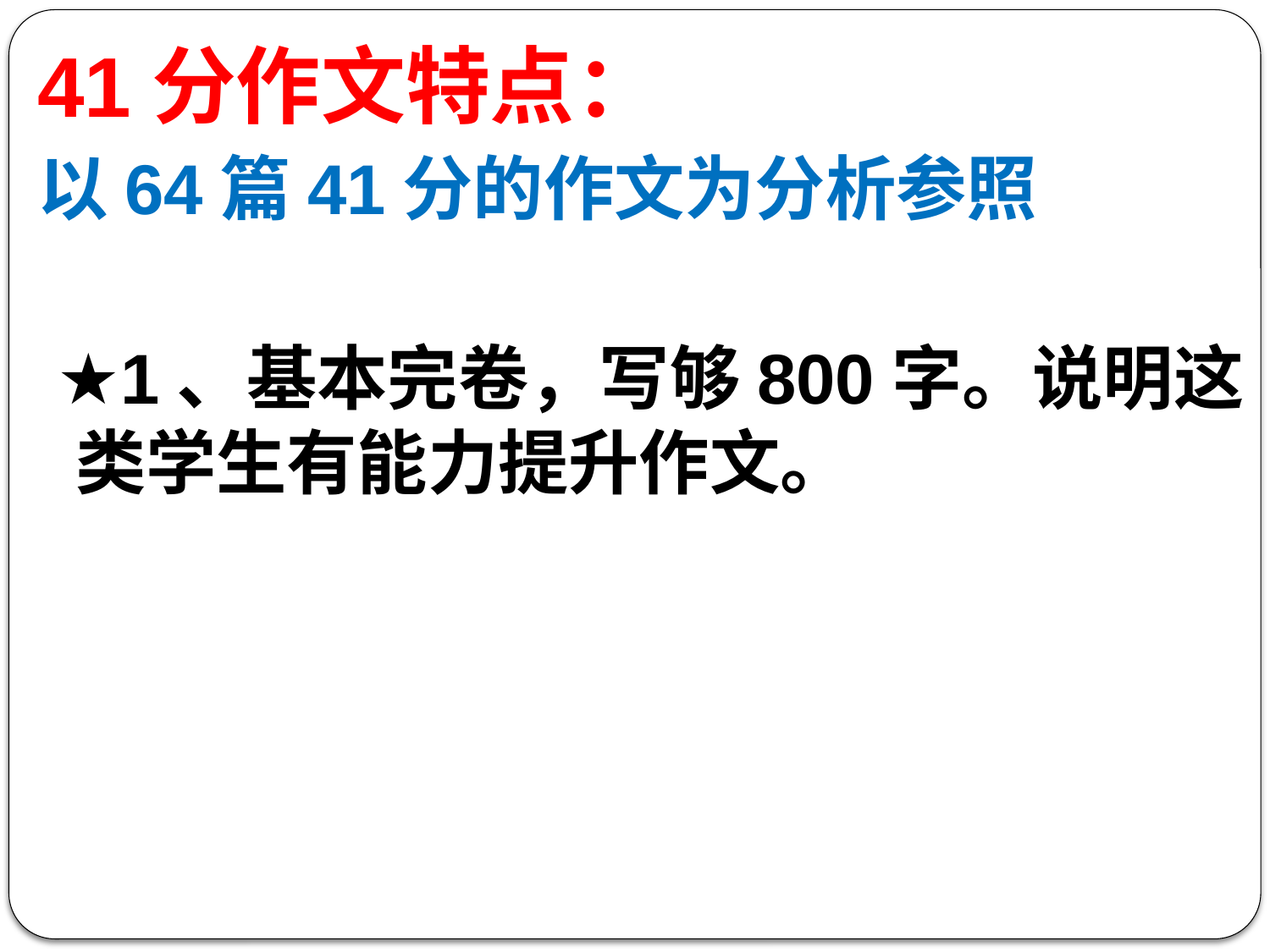

41分作文特点：
以64篇41分的作文为分析参照

 ★1、基本完卷，写够800字。说明这类学生有能力提升作文。